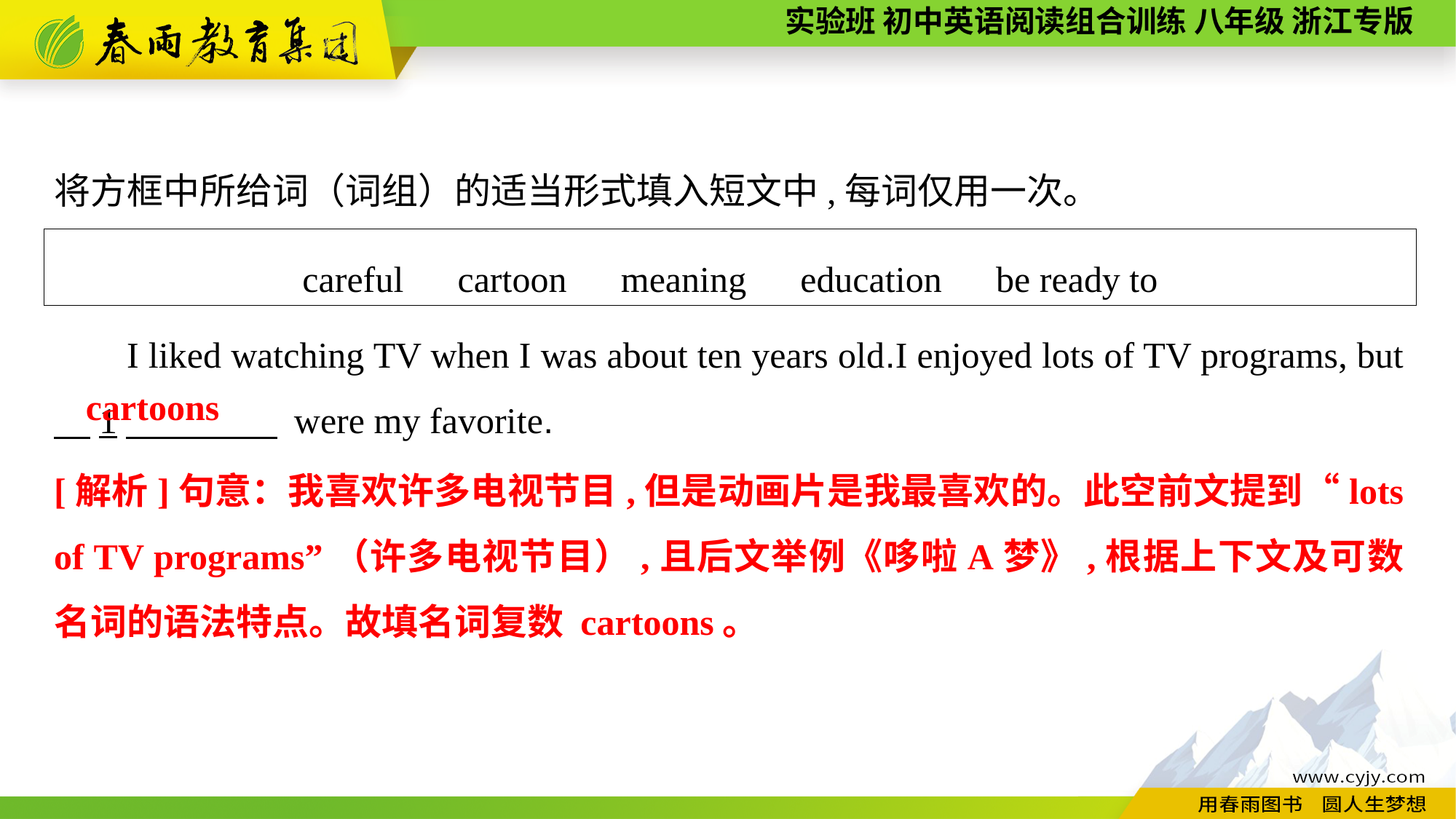

将方框中所给词（词组）的适当形式填入短文中,每词仅用一次。
careful　cartoon　meaning　education　be ready to
I liked watching TV when I was about ten years old.I enjoyed lots of TV programs, but 　1　               were my favorite.
cartoons
[解析]句意：我喜欢许多电视节目,但是动画片是我最喜欢的。此空前文提到“lots of TV programs”（许多电视节目）,且后文举例《哆啦A梦》,根据上下文及可数名词的语法特点。故填名词复数 cartoons。